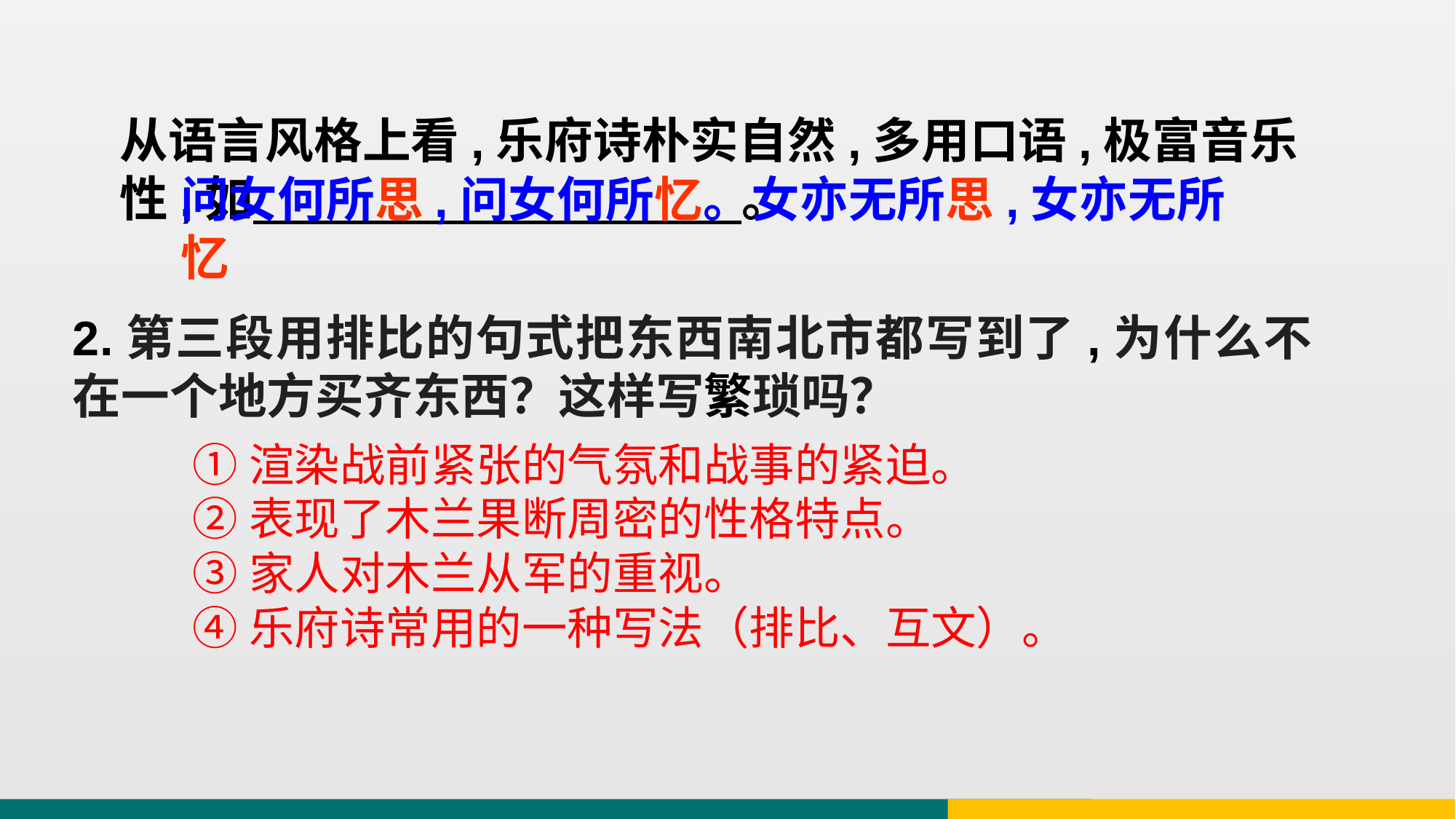

从语言风格上看,乐府诗朴实自然,多用口语,极富音乐性,如                                            。
问女何所思,问女何所忆。女亦无所思,女亦无所忆
2.第三段用排比的句式把东西南北市都写到了,为什么不在一个地方买齐东西？这样写繁琐吗？
①渲染战前紧张的气氛和战事的紧迫。
②表现了木兰果断周密的性格特点。
③家人对木兰从军的重视。
④乐府诗常用的一种写法（排比、互文）。